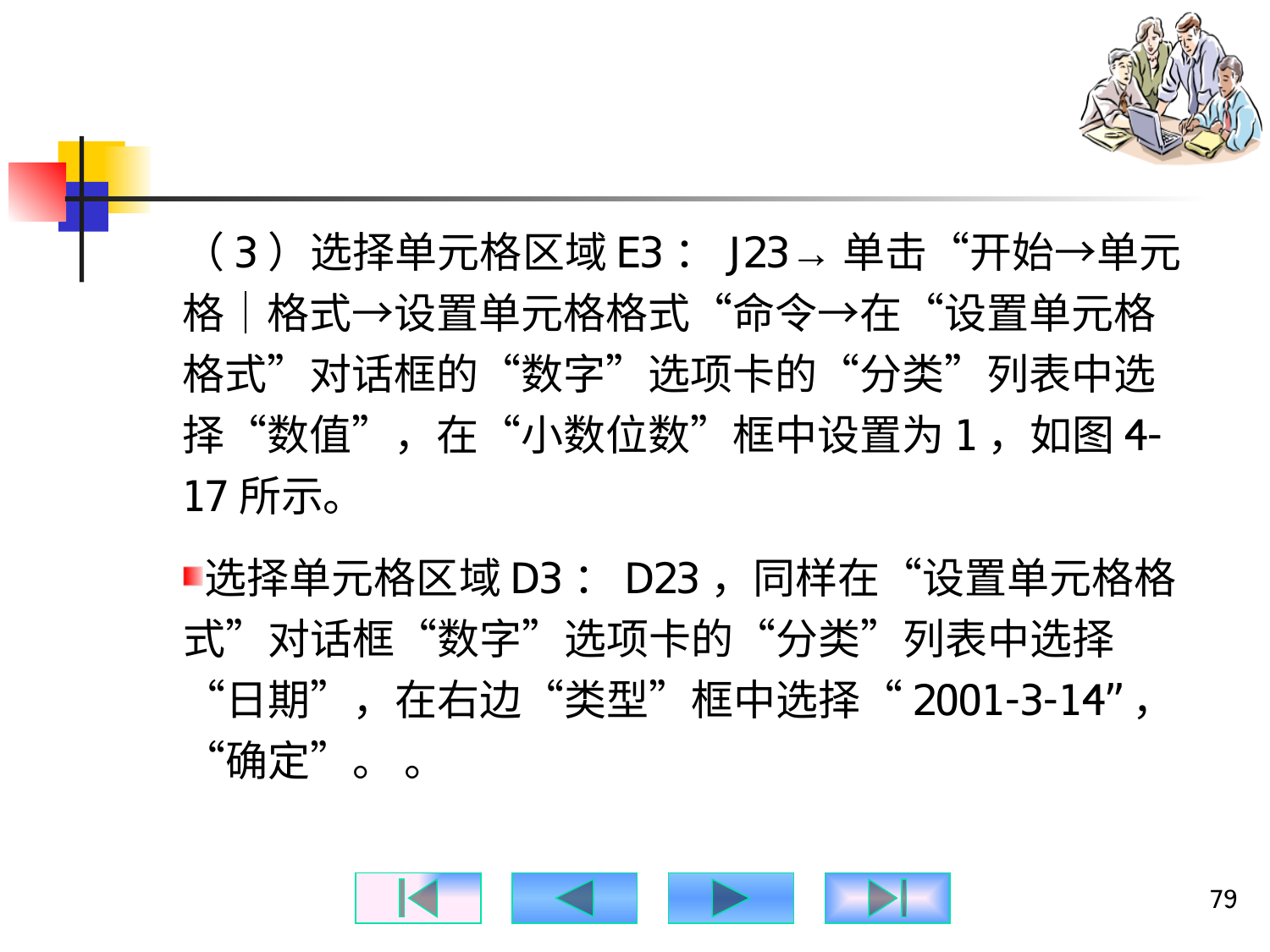

#
（3）选择单元格区域E3：J23→单击“开始→单元格｜格式→设置单元格格式“命令→在“设置单元格格式”对话框的“数字”选项卡的“分类”列表中选择“数值”，在“小数位数”框中设置为1，如图4-17所示。
选择单元格区域D3：D23，同样在“设置单元格格式”对话框“数字”选项卡的“分类”列表中选择“日期”，在右边“类型”框中选择“2001-3-14”，“确定”。 。
79